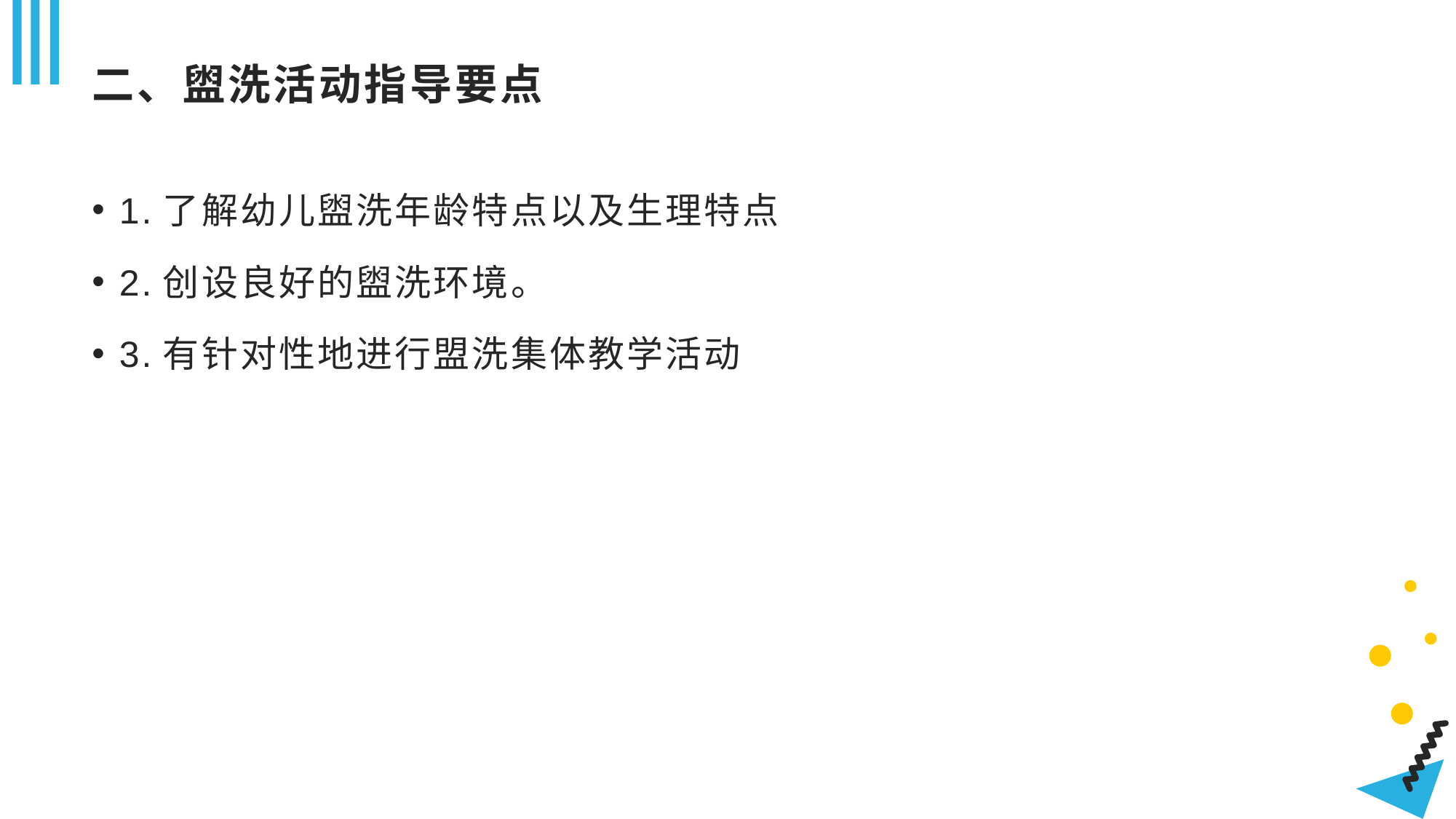

# 二、盥洗活动指导要点
1.了解幼儿盥洗年龄特点以及生理特点
2.创设良好的盥洗环境。
3.有针对性地进行盟洗集体教学活动